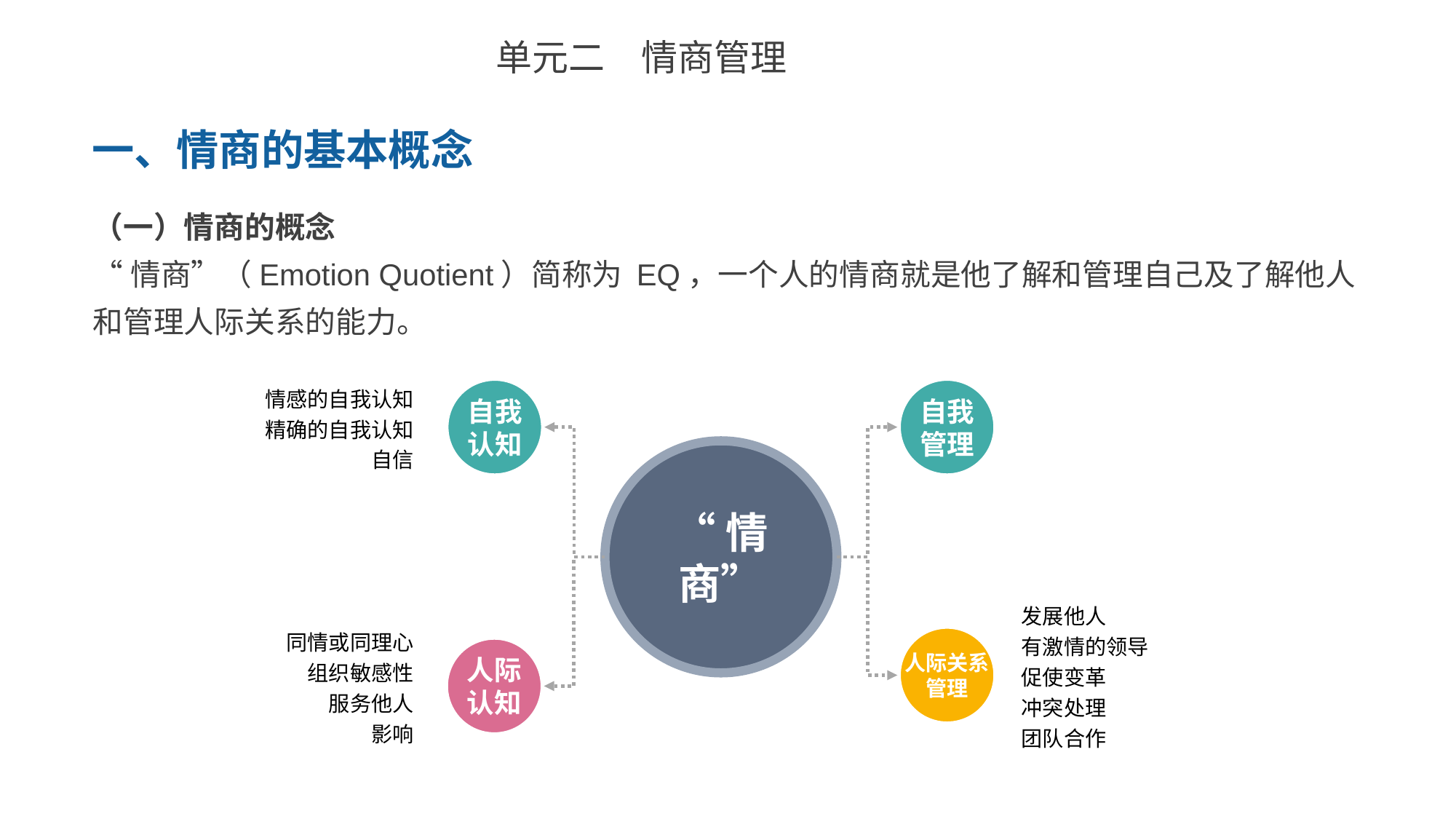

单元二　情商管理
一、情商的基本概念
（一）情商的概念
“情商”（Emotion Quotient）简称为 EQ，一个人的情商就是他了解和管理自己及了解他人和管理人际关系的能力。
情感的自我认知
精确的自我认知
自信
自我
认知
自我
管理
“情商”
发展他人
有激情的领导
促使变革
冲突处理
团队合作
同情或同理心
组织敏感性
服务他人
影响
人际关系
管理
人际
认知